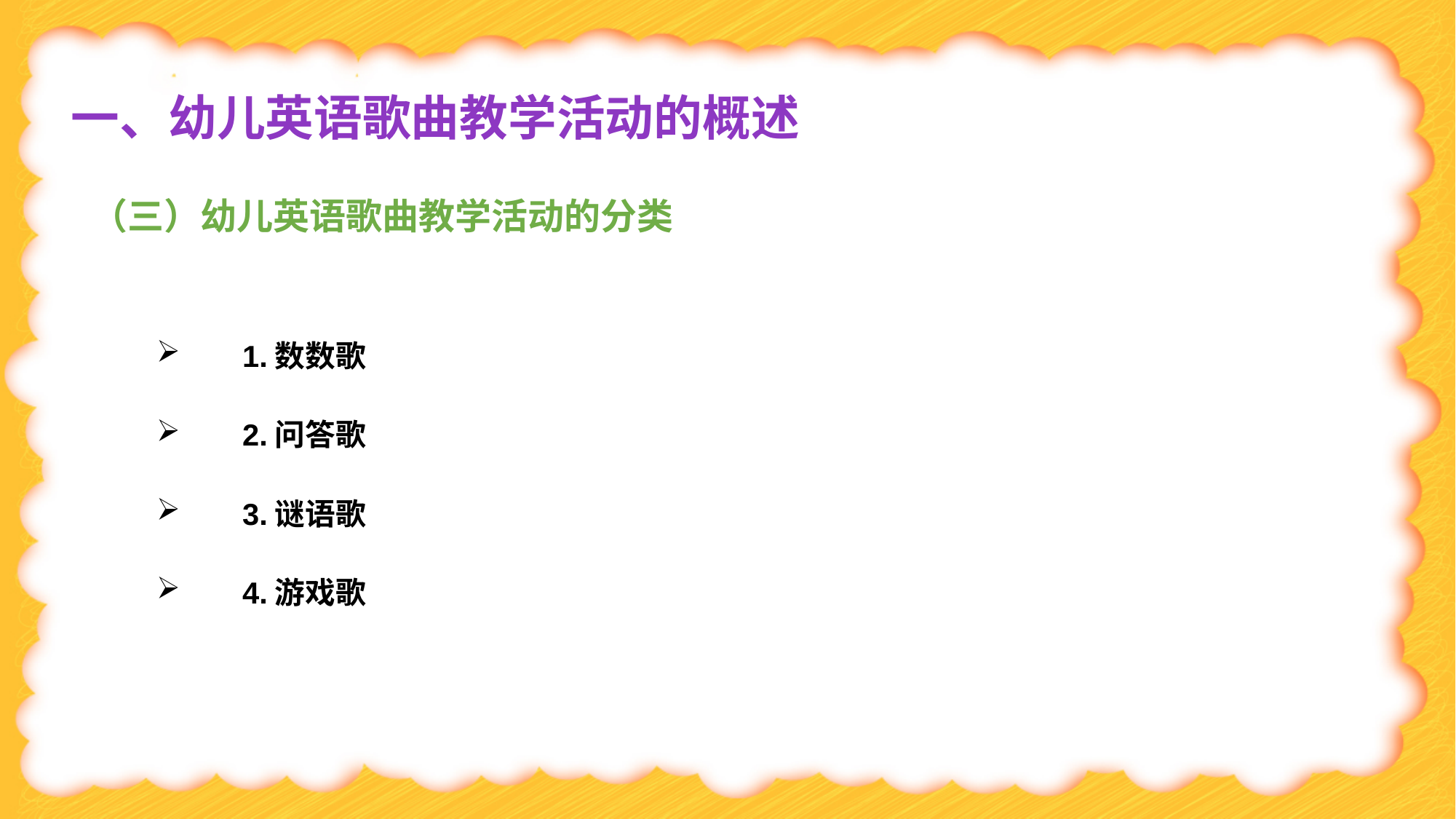

一、幼儿英语歌曲教学活动的概述
（三）幼儿英语歌曲教学活动的分类
1.数数歌
2.问答歌
3.谜语歌
4.游戏歌